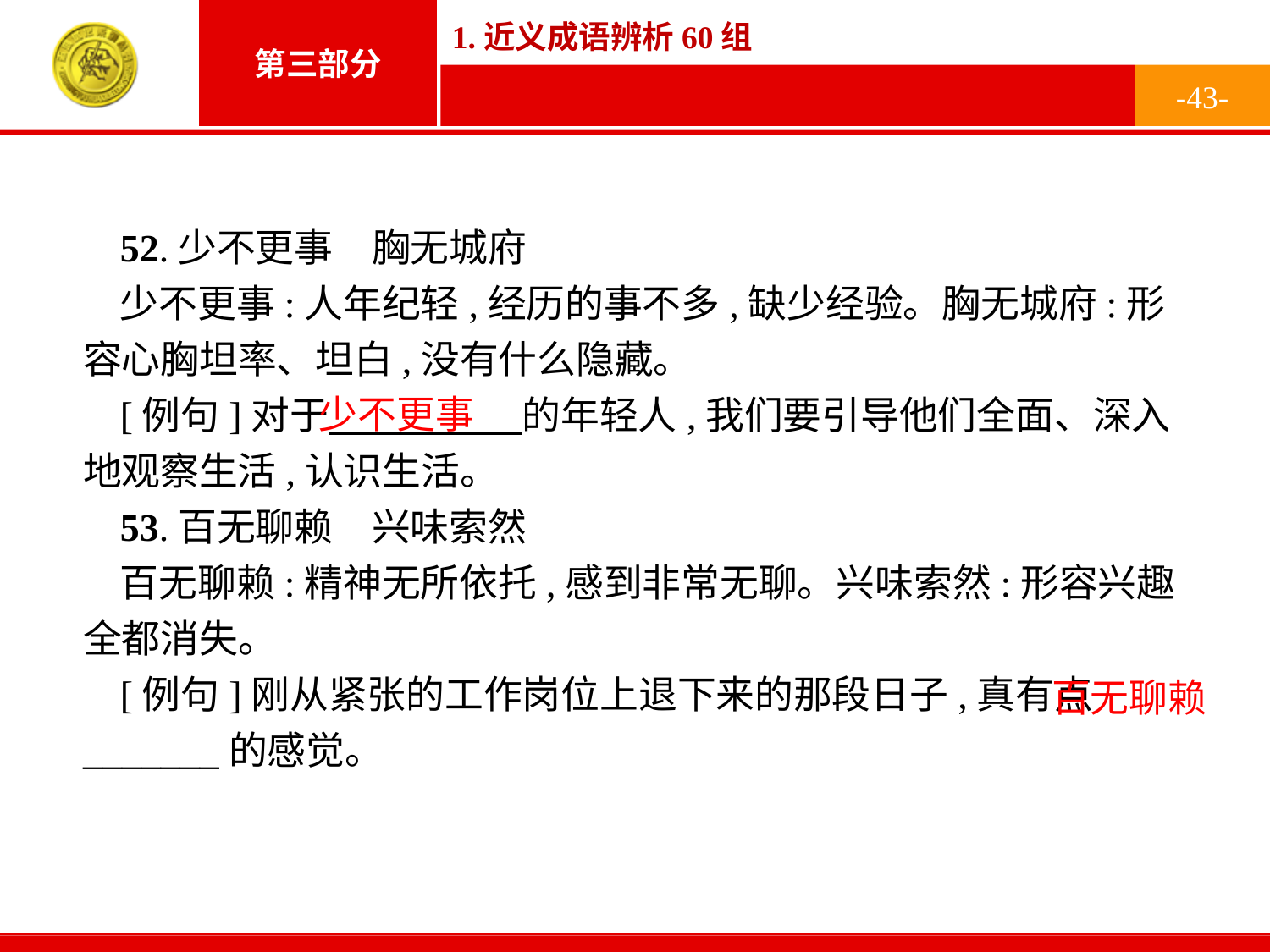

-43-
52.少不更事　胸无城府
少不更事:人年纪轻,经历的事不多,缺少经验。胸无城府:形容心胸坦率、坦白,没有什么隐藏。
[例句]对于　　　　　的年轻人,我们要引导他们全面、深入地观察生活,认识生活。
53.百无聊赖　兴味索然
百无聊赖:精神无所依托,感到非常无聊。兴味索然:形容兴趣全都消失。
[例句]刚从紧张的工作岗位上退下来的那段日子,真有点_______的感觉。
少不更事
百无聊赖